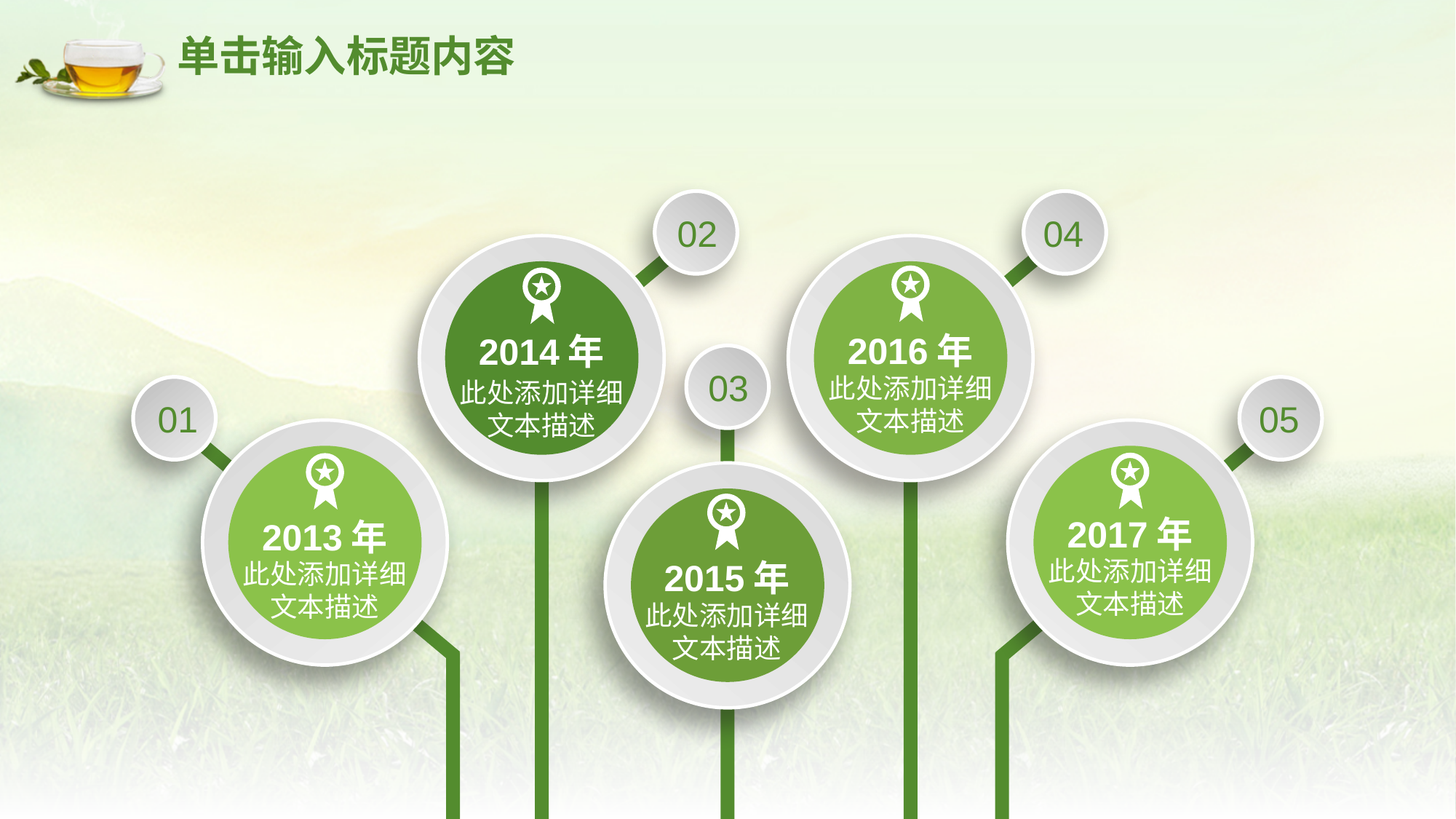

# 单击输入标题内容

02

04

2016年
2014年

03
此处添加详细文本描述
此处添加详细文本描述

01

05

2017年
2013年

此处添加详细文本描述
2015年
此处添加详细文本描述
此处添加详细文本描述